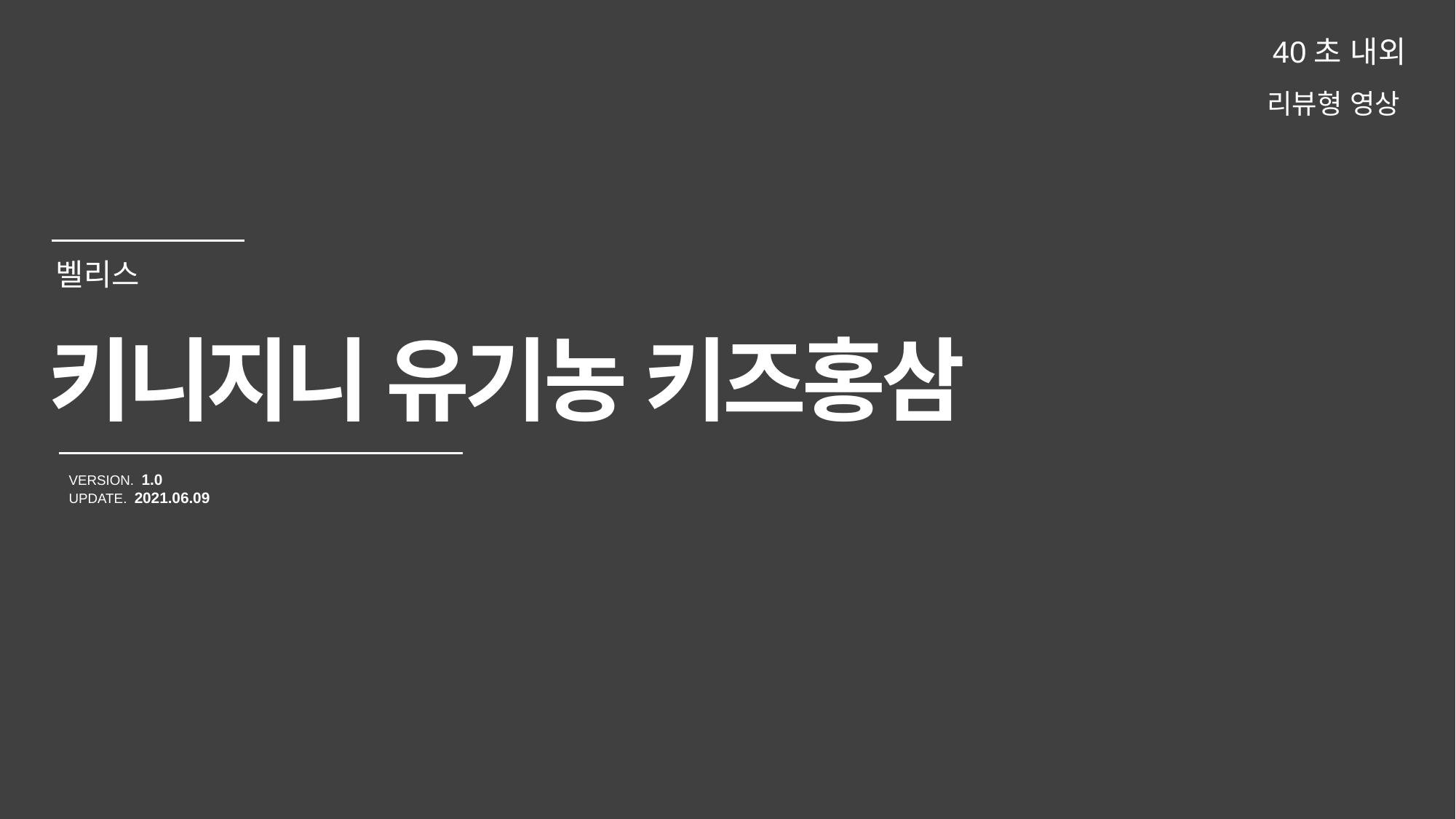

40초 내외
리뷰형 영상
키니지니 유기농 키즈홍삼
VERSION.  1.0
UPDATE.  2021.06.09

벨리스